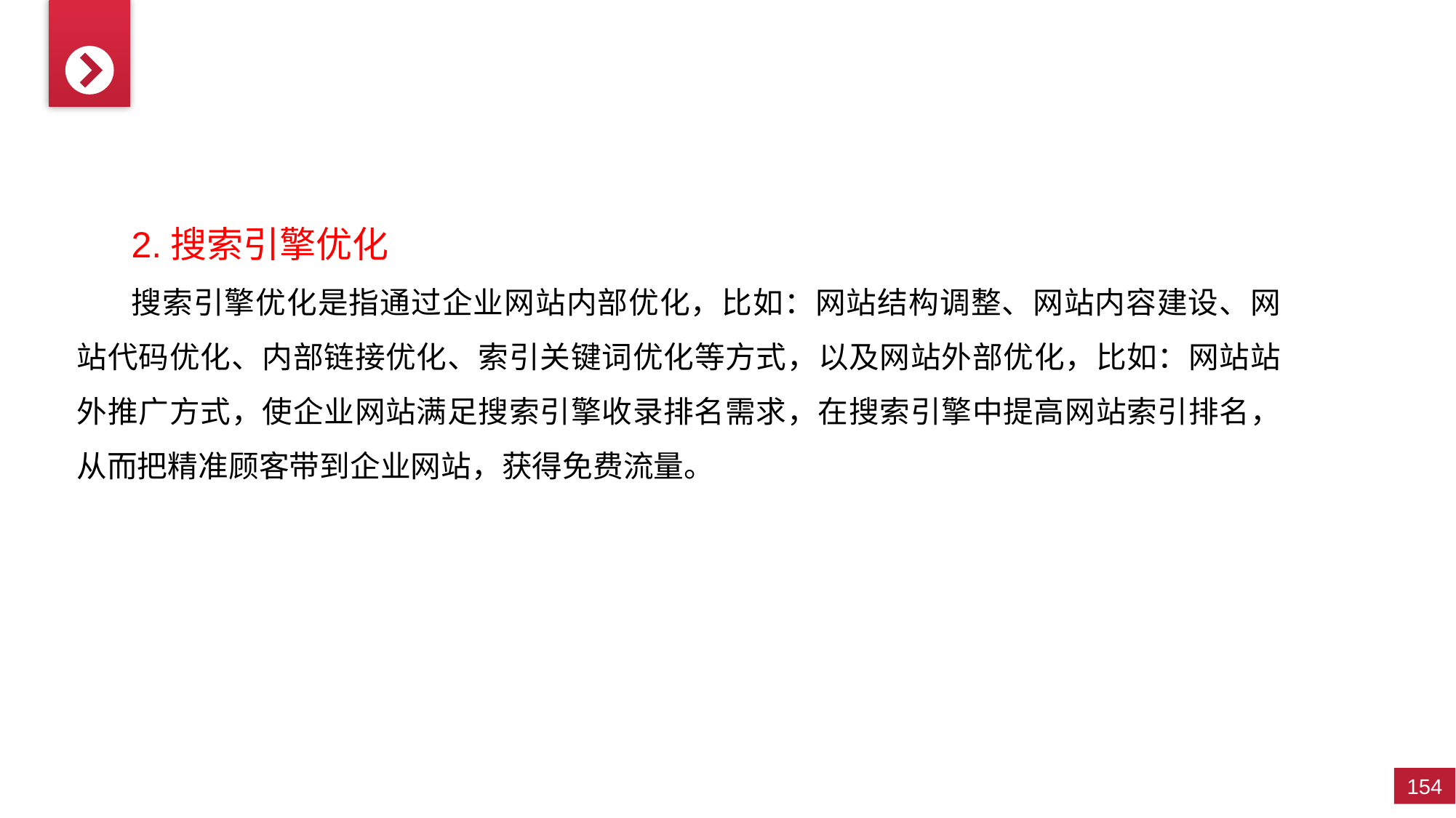

2.搜索引擎优化
搜索引擎优化是指通过企业网站内部优化，比如：网站结构调整、网站内容建设、网站代码优化、内部链接优化、索引关键词优化等方式，以及网站外部优化，比如：网站站外推广方式，使企业网站满足搜索引擎收录排名需求，在搜索引擎中提高网站索引排名，从而把精准顾客带到企业网站，获得免费流量。